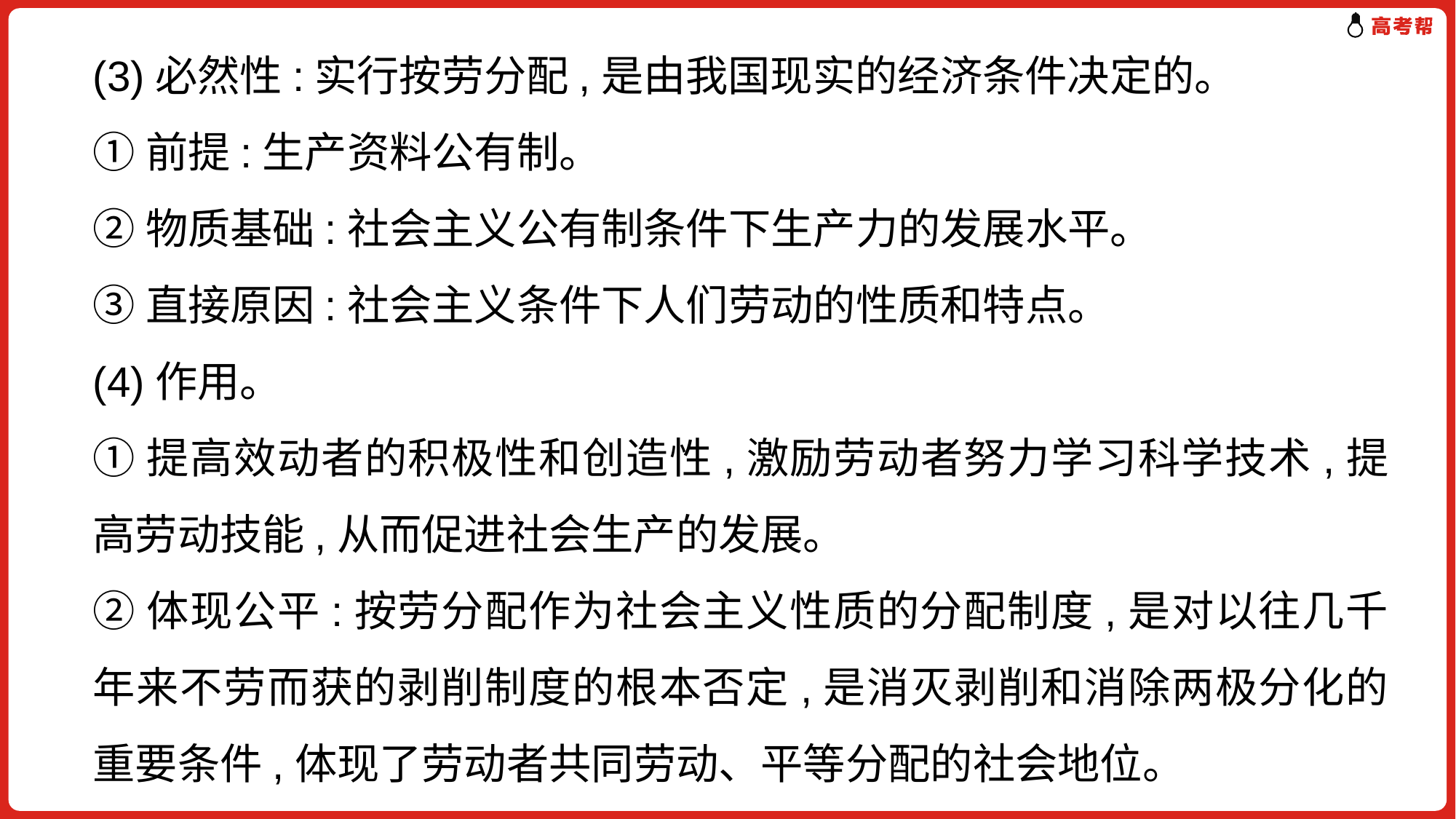

(3)必然性:实行按劳分配,是由我国现实的经济条件决定的。
①前提:生产资料公有制。
②物质基础:社会主义公有制条件下生产力的发展水平。
③直接原因:社会主义条件下人们劳动的性质和特点。
(4)作用。
①提高效动者的积极性和创造性,激励劳动者努力学习科学技术,提高劳动技能,从而促进社会生产的发展。
②体现公平:按劳分配作为社会主义性质的分配制度,是对以往几千年来不劳而获的剥削制度的根本否定,是消灭剥削和消除两极分化的重要条件,体现了劳动者共同劳动、平等分配的社会地位。